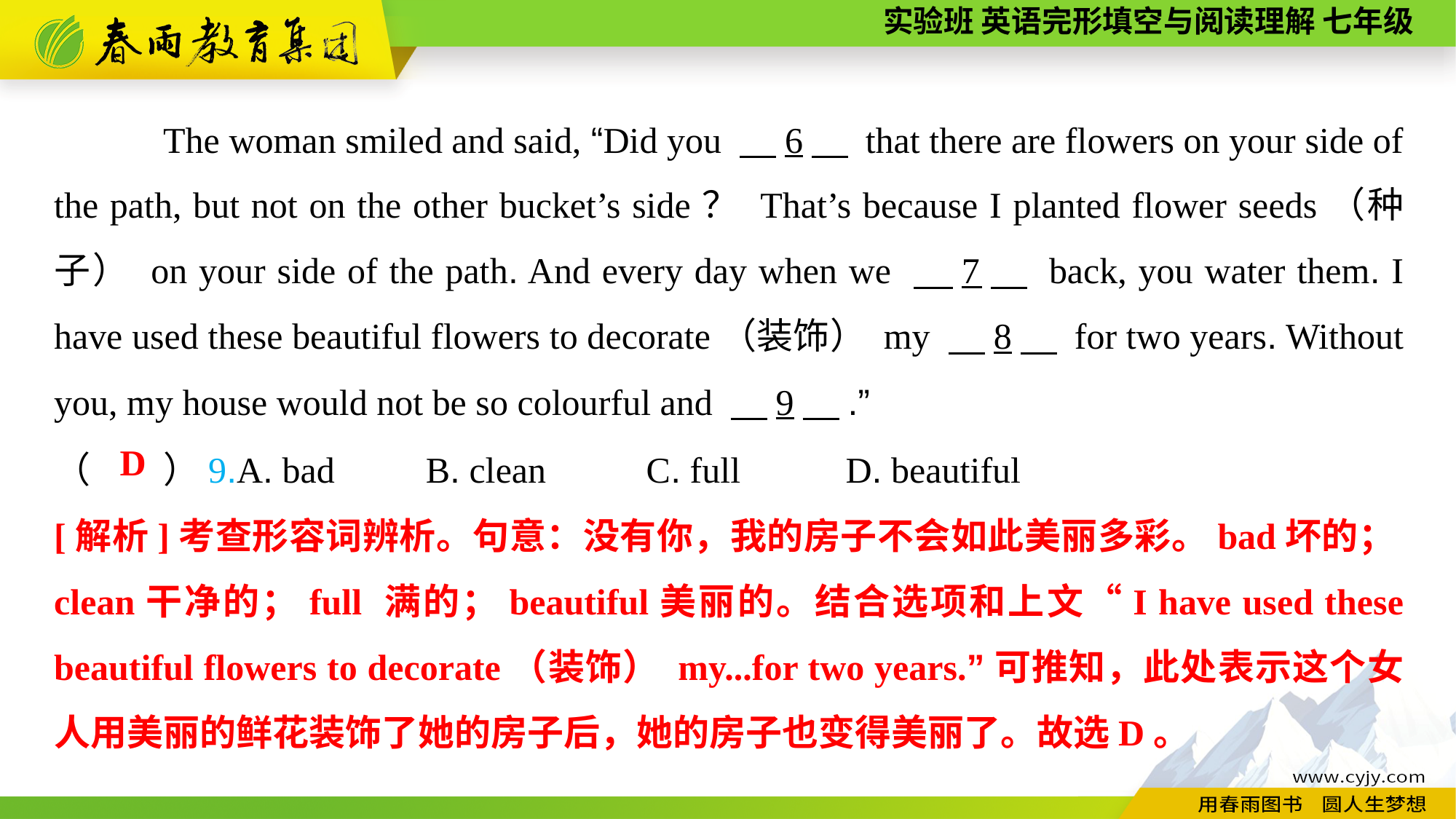

The woman smiled and said, “Did you 　6　 that there are flowers on your side of the path, but not on the other bucket’s side？ That’s because I planted flower seeds（种子） on your side of the path. And every day when we 　7　 back, you water them. I have used these beautiful flowers to decorate（装饰） my 　8　 for two years. Without you, my house would not be so colourful and 　9　.”
（　　）9.A. bad          B. clean           C. full	   D. beautiful
D
[解析]考查形容词辨析。句意：没有你，我的房子不会如此美丽多彩。bad坏的；clean干净的；full 满的；beautiful美丽的。结合选项和上文“I have used these beautiful flowers to decorate（装饰） my...for two years.”可推知，此处表示这个女人用美丽的鲜花装饰了她的房子后，她的房子也变得美丽了。故选D。